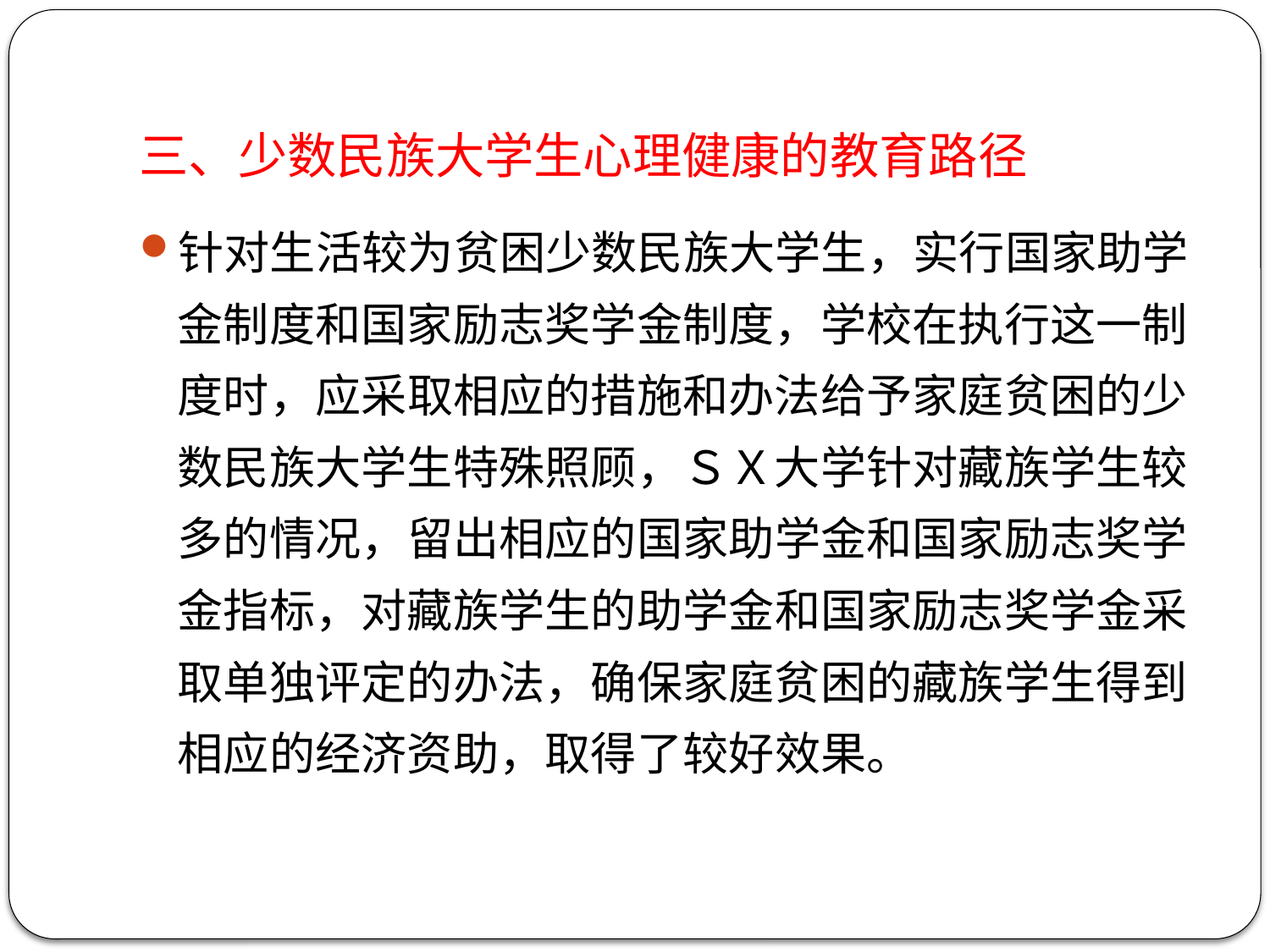

# 三、少数民族大学生心理健康的教育路径
针对生活较为贫困少数民族大学生，实行国家助学金制度和国家励志奖学金制度，学校在执行这一制度时，应采取相应的措施和办法给予家庭贫困的少数民族大学生特殊照顾，ＳＸ大学针对藏族学生较多的情况，留出相应的国家助学金和国家励志奖学金指标，对藏族学生的助学金和国家励志奖学金采取单独评定的办法，确保家庭贫困的藏族学生得到相应的经济资助，取得了较好效果。